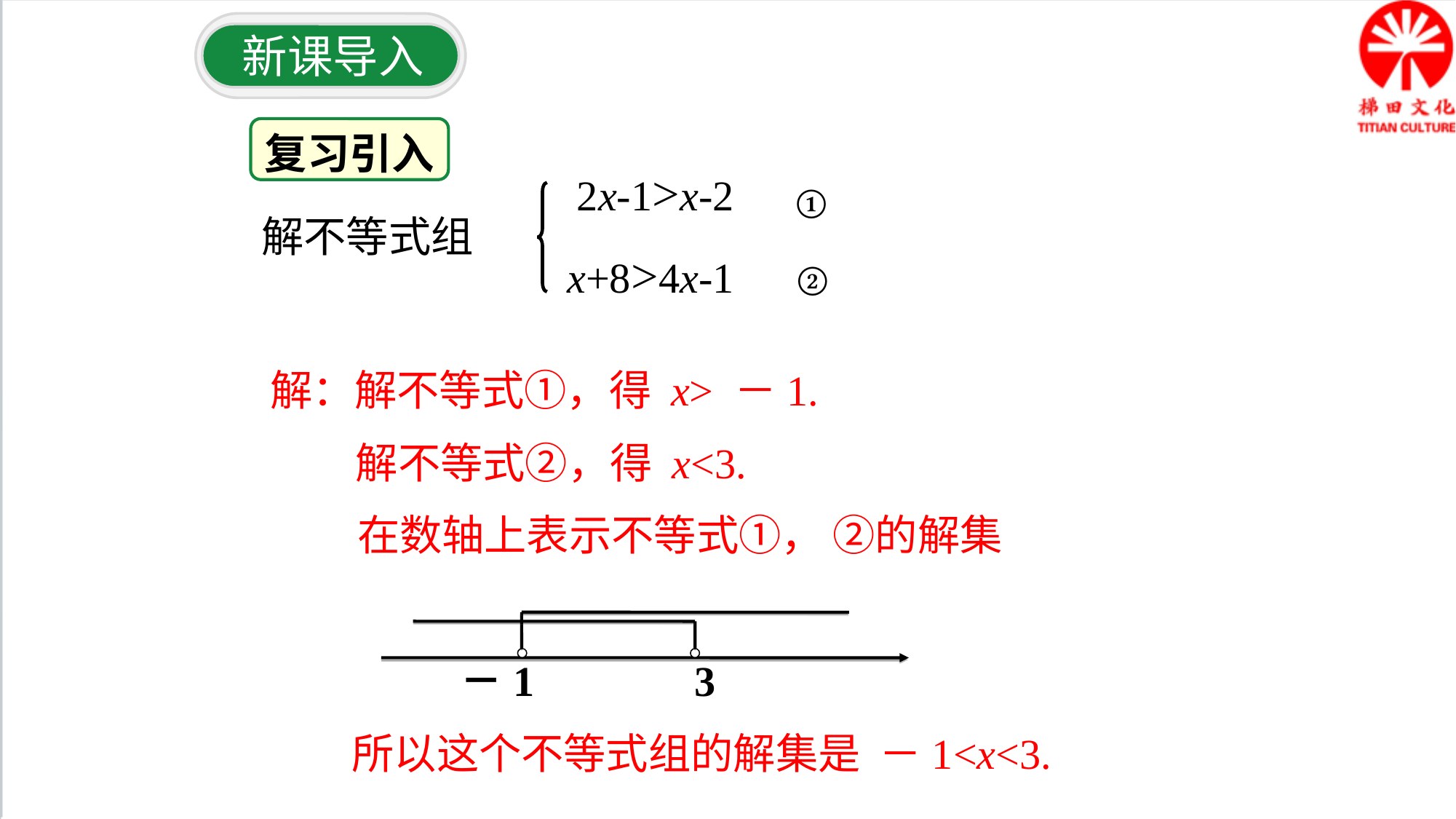

新课导入
复习引入
2x-1>x-2
     x+8>4x-1
①

②
解不等式组
解：解不等式①，得 x> －1.
        解不等式②，得 x<3.
        在数轴上表示不等式①， ②的解集

－1

3

所以这个不等式组的解集是  －1<x<3.